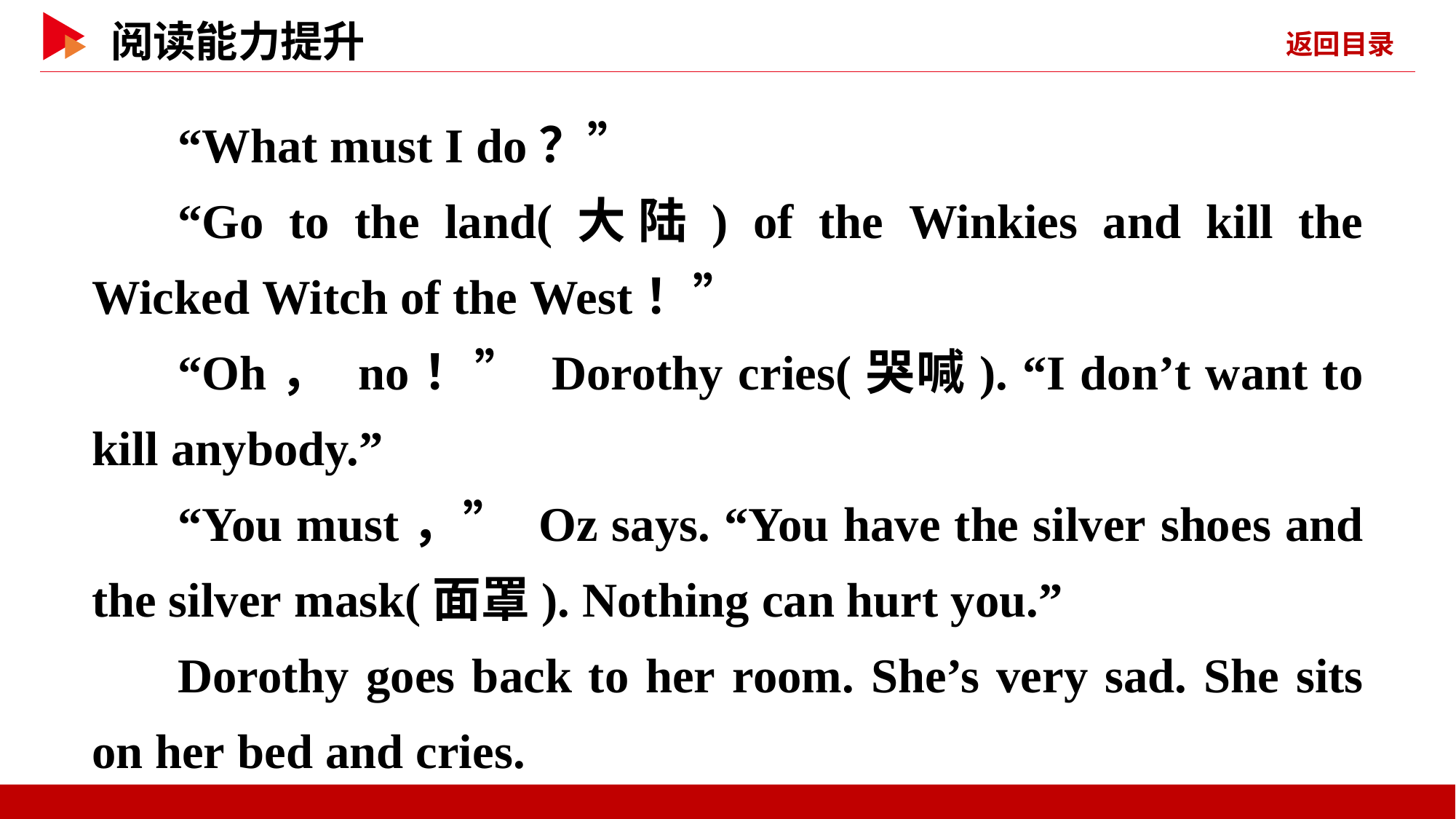

“What must I do？”
“Go to the land(大陆) of the Winkies and kill the Wicked Witch of the West！”
“Oh， no！” Dorothy cries(哭喊). “I don’t want to kill anybody.”
“You must，” Oz says. “You have the silver shoes and the silver mask(面罩). Nothing can hurt you.”
Dorothy goes back to her room. She’s very sad. She sits on her bed and cries.